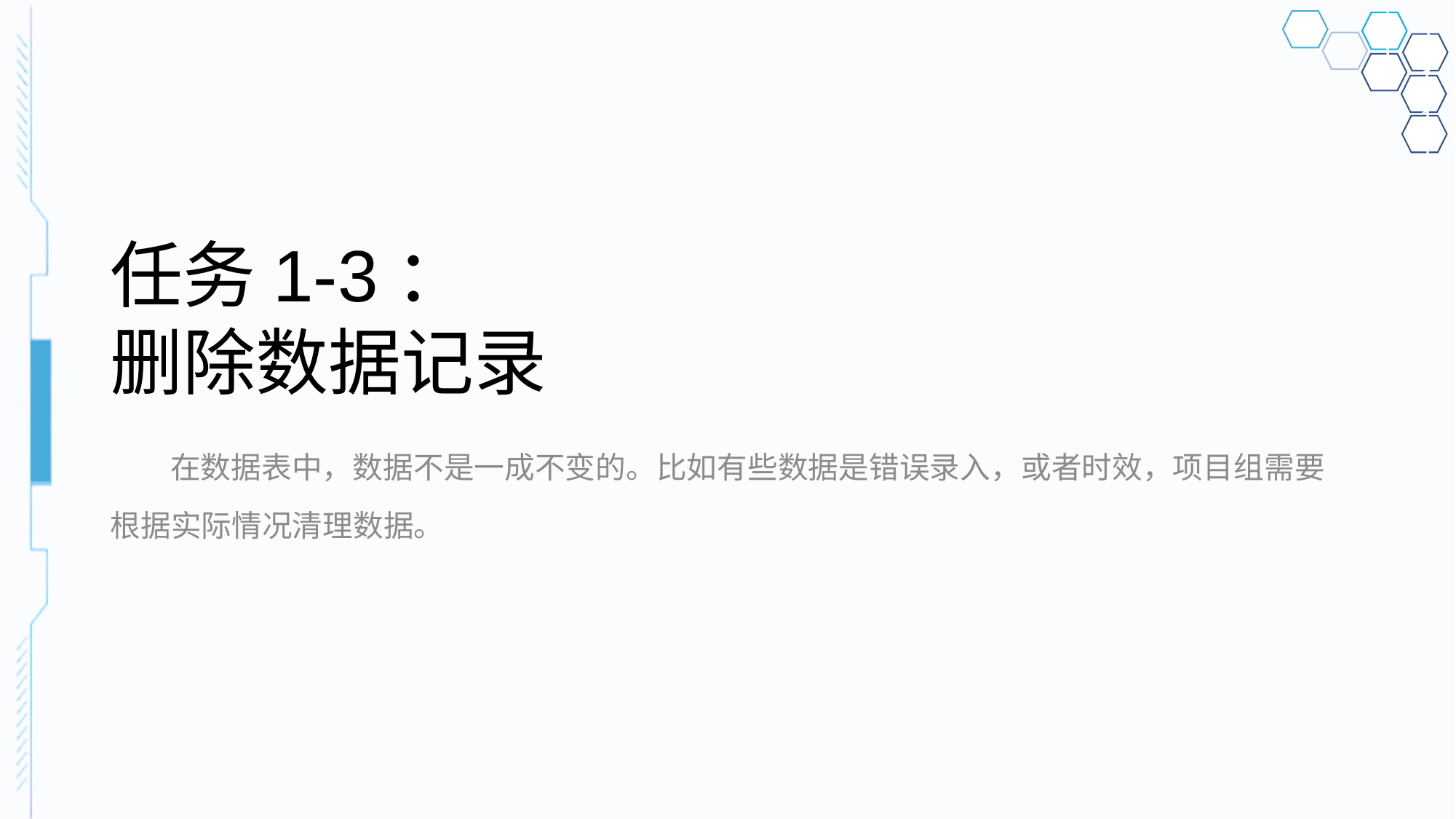

# 任务1-3： 删除数据记录
在数据表中，数据不是一成不变的。比如有些数据是错误录入，或者时效，项目组需要根据实际情况清理数据。